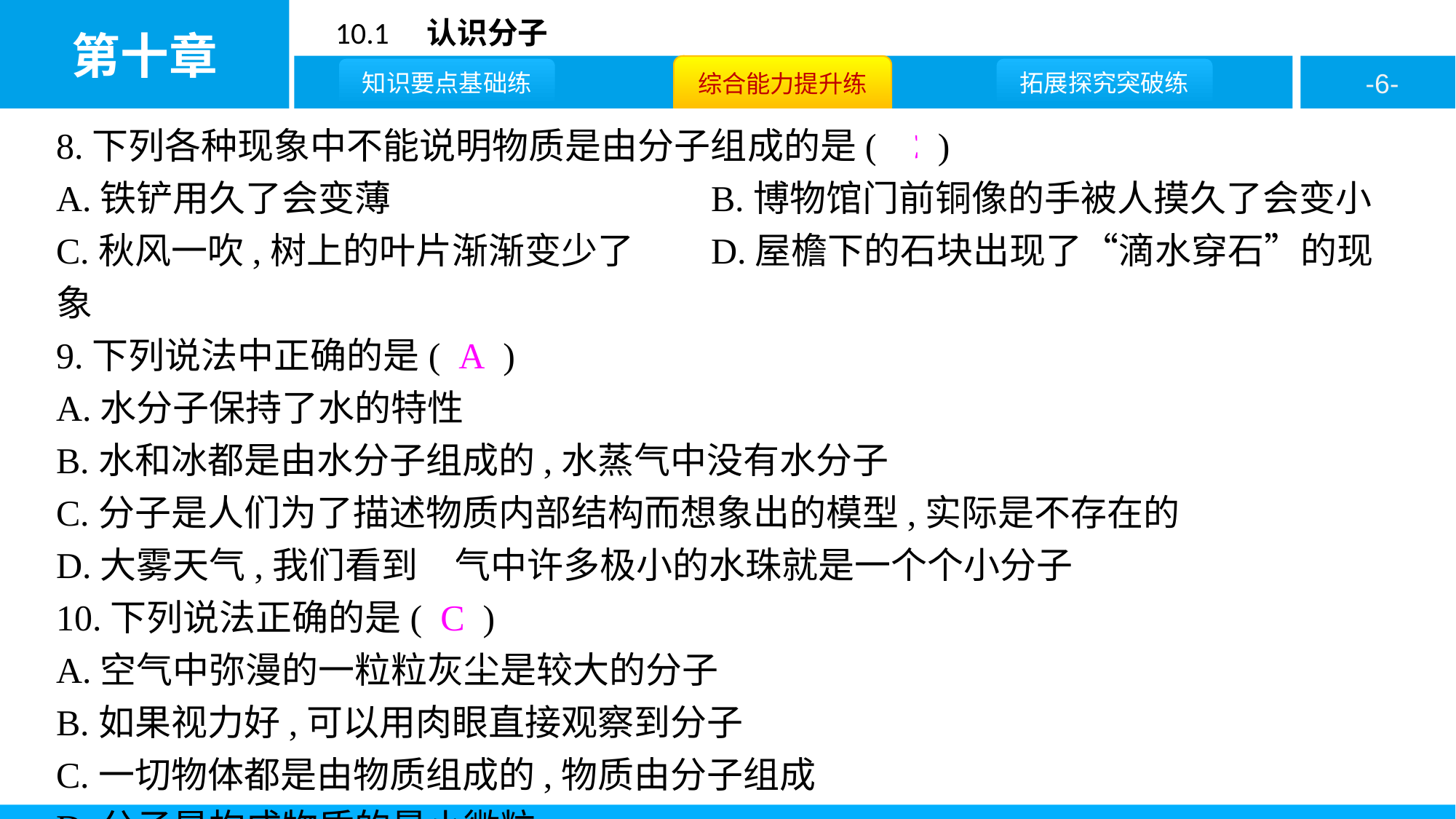

8.下列各种现象中不能说明物质是由分子组成的是(  C  )
A.铁铲用久了会变薄				B.博物馆门前铜像的手被人摸久了会变小
C.秋风一吹,树上的叶片渐渐变少了	D.屋檐下的石块出现了“滴水穿石”的现象
9.下列说法中正确的是(  A  )
A.水分子保持了水的特性
B.水和冰都是由水分子组成的,水蒸气中没有水分子
C.分子是人们为了描述物质内部结构而想象出的模型,实际是不存在的
D.大雾天气,我们看到空气中许多极小的水珠就是一个个小分子
10.下列说法正确的是(  C  )
A.空气中弥漫的一粒粒灰尘是较大的分子
B.如果视力好,可以用肉眼直接观察到分子
C.一切物体都是由物质组成的,物质由分子组成
D.分子是构成物质的最小微粒